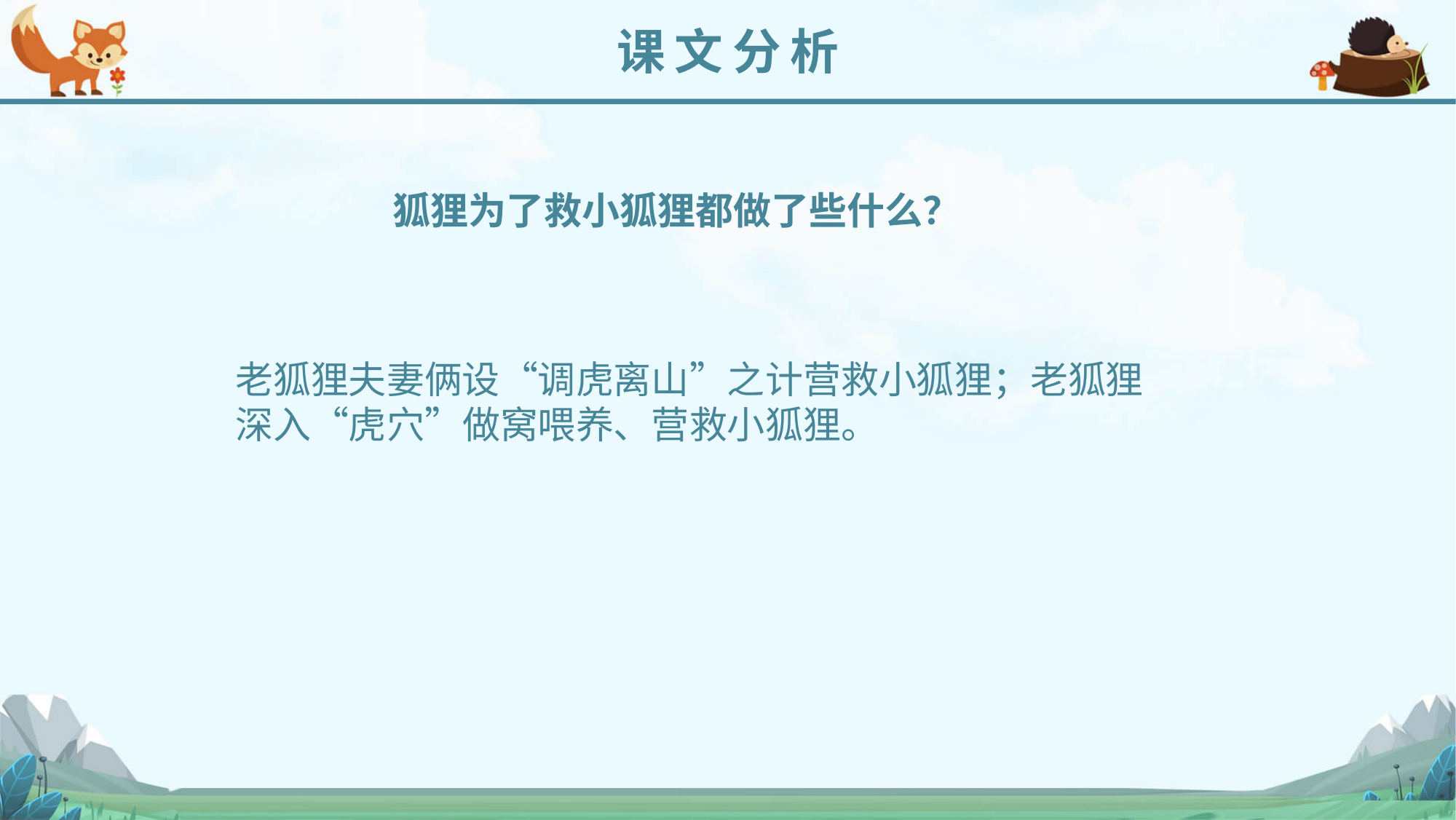

课文分析

狐狸为了救小狐狸都做了些什么？
老狐狸夫妻俩设“调虎离山”之计营救小狐狸；老狐狸深入“虎穴”做窝喂养、营救小狐狸。